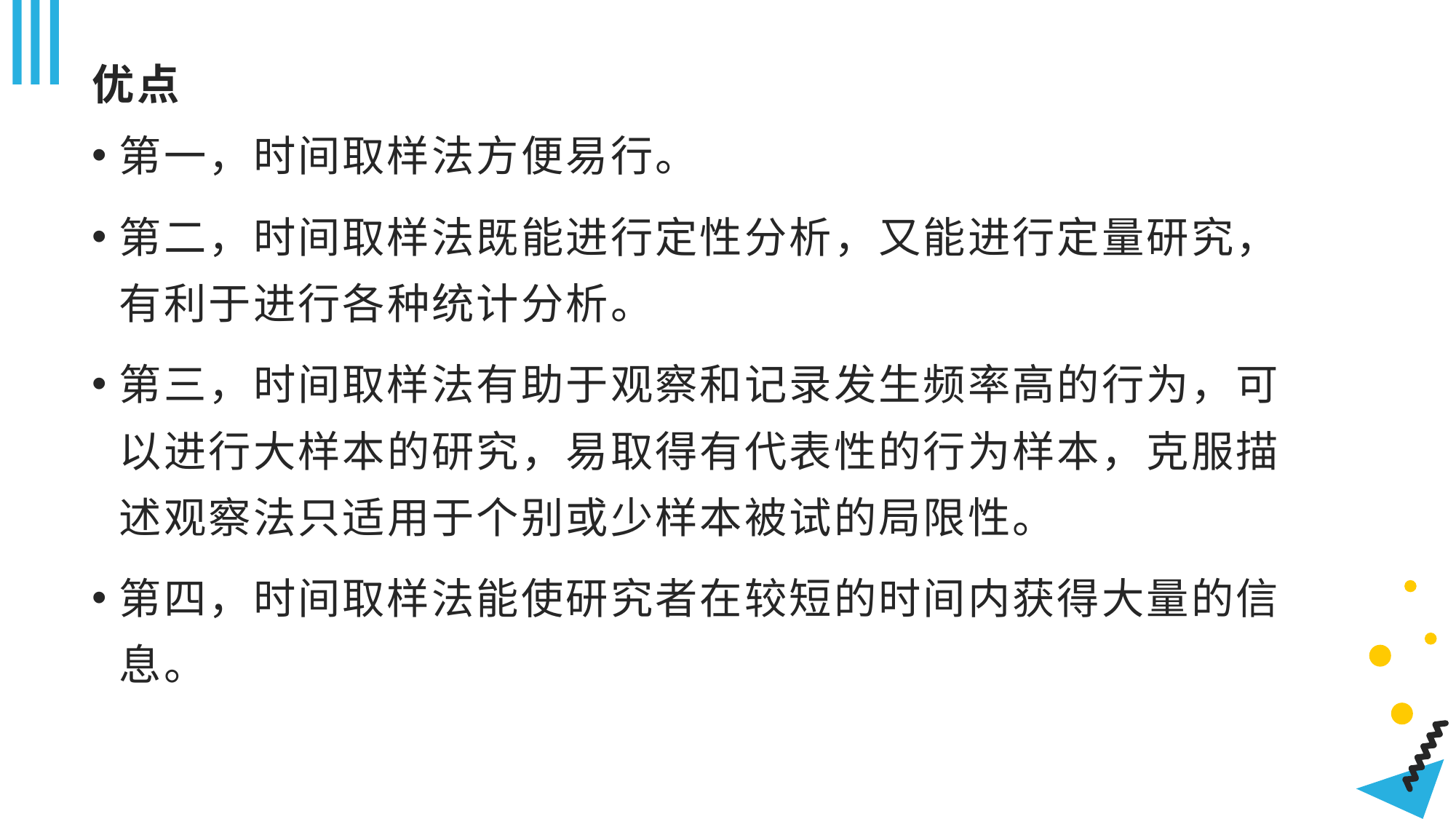

# 优点
第一，时间取样法方便易行。
第二，时间取样法既能进行定性分析，又能进行定量研究，有利于进行各种统计分析。
第三，时间取样法有助于观察和记录发生频率高的行为，可以进行大样本的研究，易取得有代表性的行为样本，克服描述观察法只适用于个别或少样本被试的局限性。
第四，时间取样法能使研究者在较短的时间内获得大量的信息。